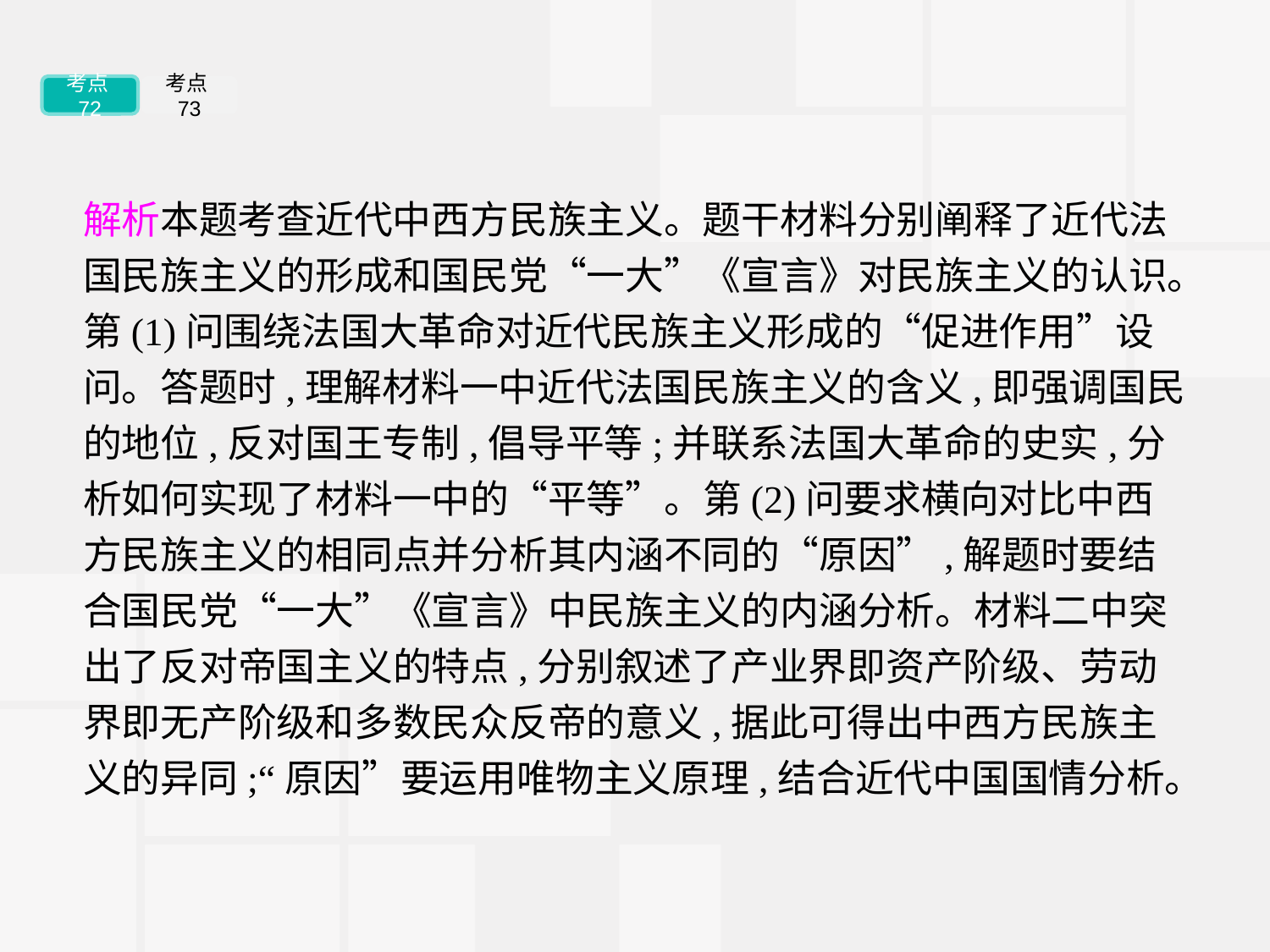

考点72
考点73
解析本题考查近代中西方民族主义。题干材料分别阐释了近代法国民族主义的形成和国民党“一大”《宣言》对民族主义的认识。第(1)问围绕法国大革命对近代民族主义形成的“促进作用”设问。答题时,理解材料一中近代法国民族主义的含义,即强调国民的地位,反对国王专制,倡导平等;并联系法国大革命的史实,分析如何实现了材料一中的“平等”。第(2)问要求横向对比中西方民族主义的相同点并分析其内涵不同的“原因”,解题时要结合国民党“一大”《宣言》中民族主义的内涵分析。材料二中突出了反对帝国主义的特点,分别叙述了产业界即资产阶级、劳动界即无产阶级和多数民众反帝的意义,据此可得出中西方民族主义的异同;“原因”要运用唯物主义原理,结合近代中国国情分析。